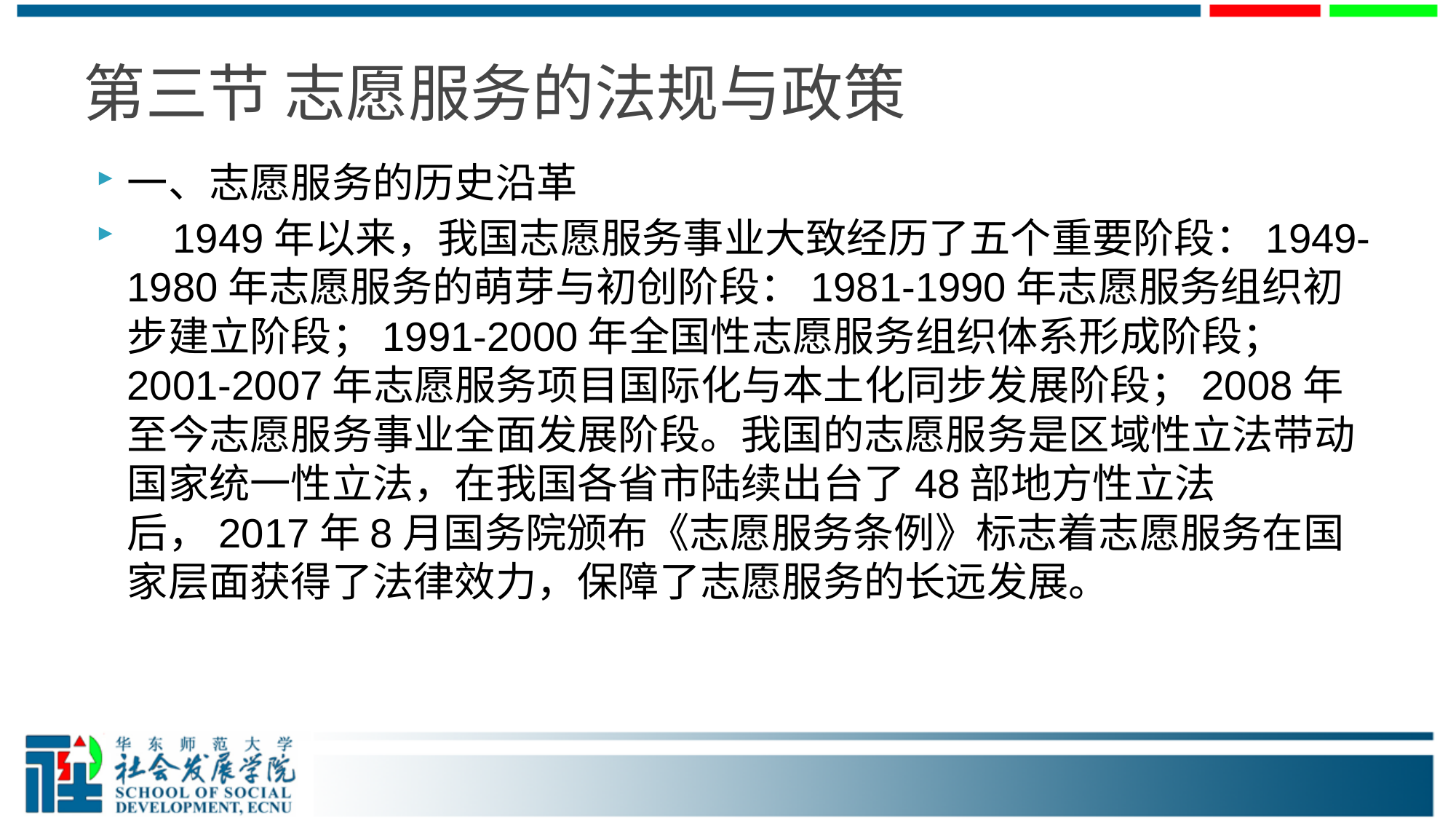

# 第三节 志愿服务的法规与政策
一、志愿服务的历史沿革
    1949年以来，我国志愿服务事业大致经历了五个重要阶段：1949-1980年志愿服务的萌芽与初创阶段：1981-1990年志愿服务组织初步建立阶段；1991-2000年全国性志愿服务组织体系形成阶段；2001-2007年志愿服务项目国际化与本土化同步发展阶段；2008年至今志愿服务事业全面发展阶段。我国的志愿服务是区域性立法带动国家统一性立法，在我国各省市陆续出台了48部地方性立法后，2017年8月国务院颁布《志愿服务条例》标志着志愿服务在国家层面获得了法律效力，保障了志愿服务的长远发展。